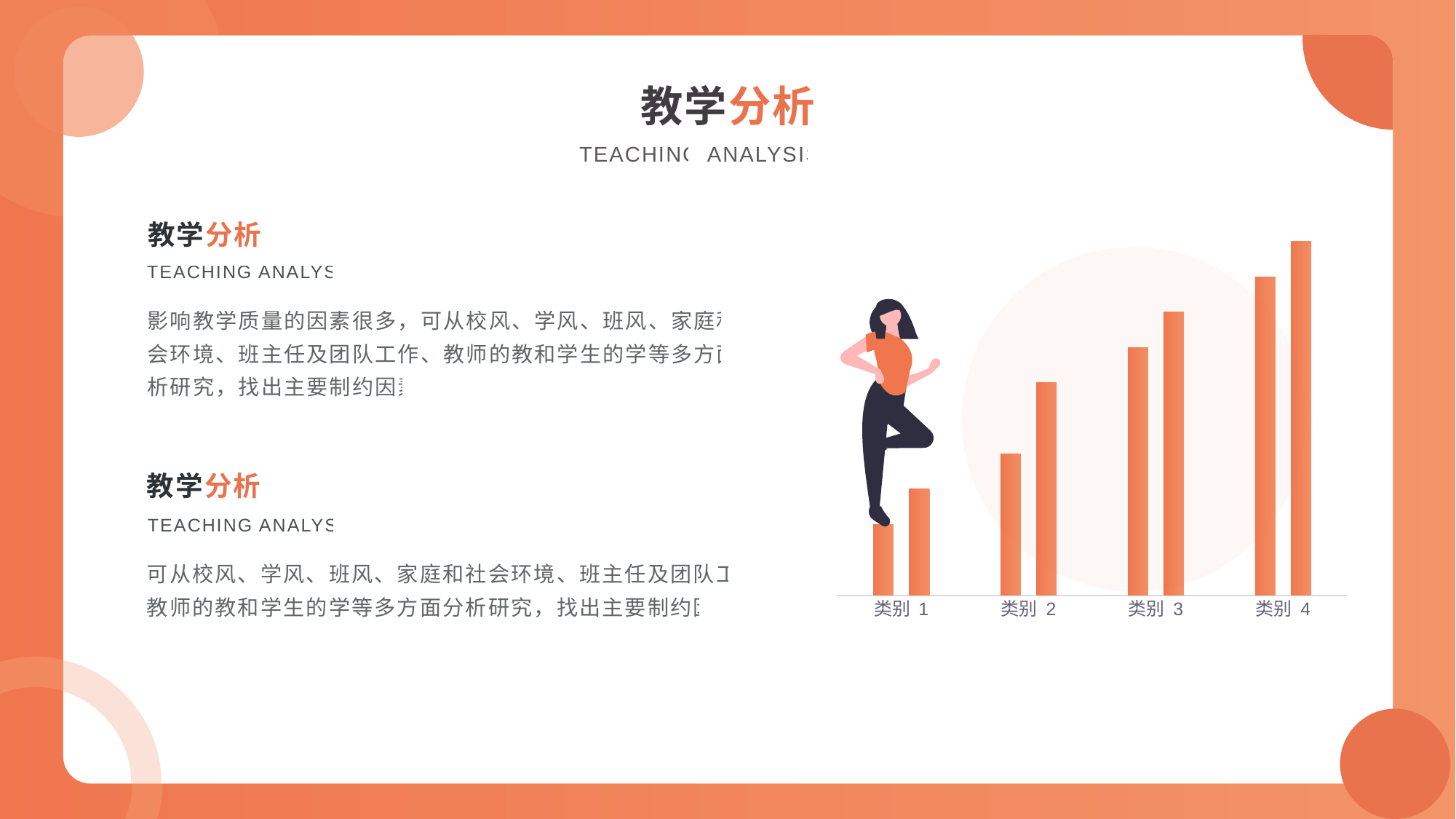

教学分析
TEACHING ANALYSIS
教学分析

### Chart

| Category | 系列 1 | 系列 3 |
|---|---|---|
| 类别 1 | 1.0 | 1.5 |
| 类别 2 | 2.0 | 3.0 |
| 类别 3 | 3.5 | 4.0 |
| 类别 4 | 4.5 | 5.0 |
TEACHING ANALYSIS
影响教学质量的因素很多，可从校风、学风、班风、家庭和社会环境、班主任及团队工作、教师的教和学生的学等多方面分析研究，找出主要制约因素

教学分析
TEACHING ANALYSIS
可从校风、学风、班风、家庭和社会环境、班主任及团队工作、教师的教和学生的学等多方面分析研究，找出主要制约因素